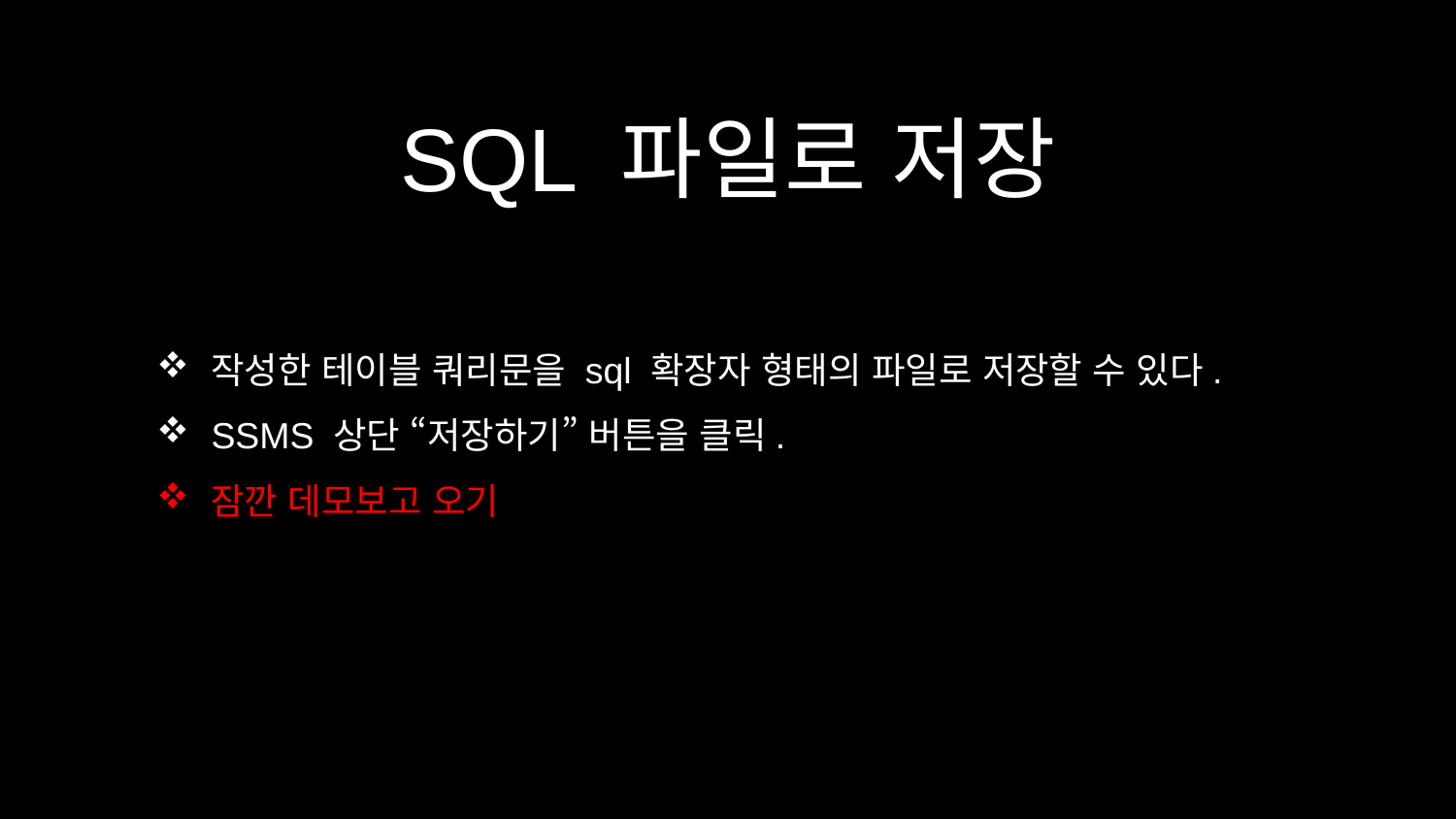

# SQL 파일로 저장
작성한 테이블 쿼리문을 sql 확장자 형태의 파일로 저장할 수 있다.
SSMS 상단 “저장하기” 버튼을 클릭.
잠깐 데모보고 오기